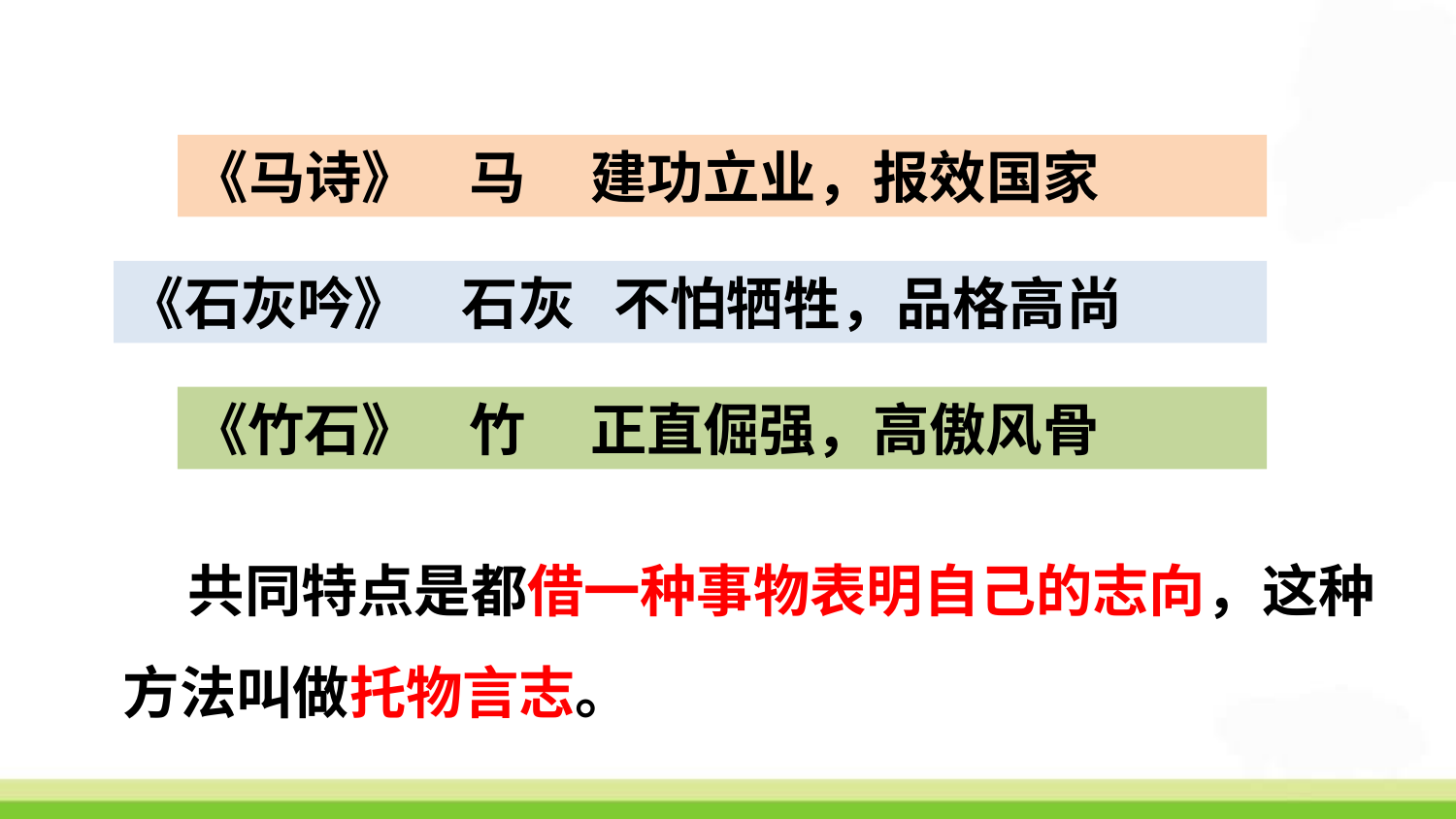

《马诗》    马     建功立业，报效国家
《石灰吟》    石灰   不怕牺牲，品格高尚
《竹石》    竹     正直倔强，高傲风骨
    共同特点是都借一种事物表明自己的志向，这种方法叫做托物言志。